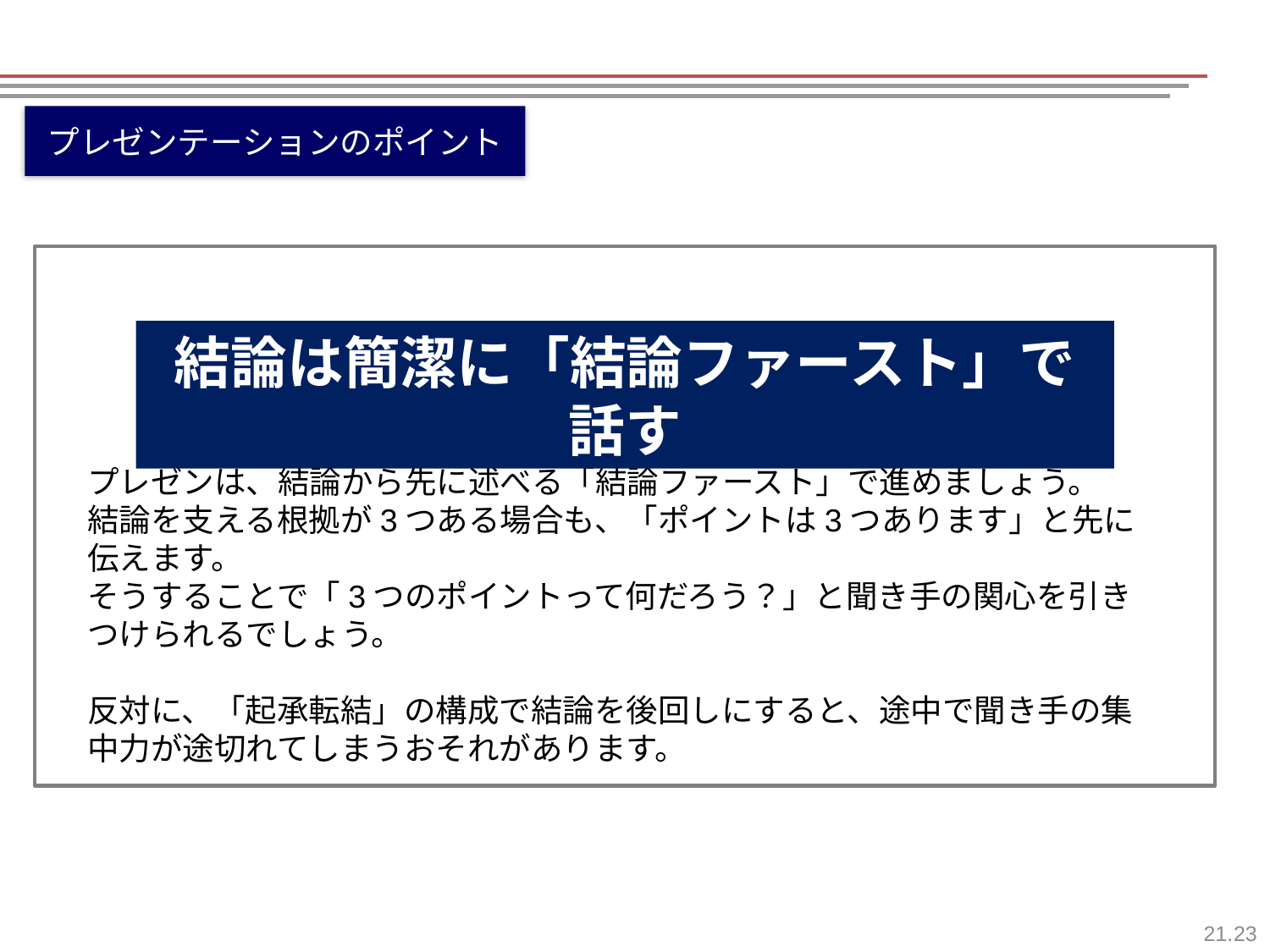

プレゼンテーションのポイント

結論は簡潔に「結論ファースト」で話す
プレゼンは、結論から先に述べる「結論ファースト」で進めましょう。
結論を支える根拠が3つある場合も、「ポイントは3つあります」と先に伝えます。
そうすることで「3つのポイントって何だろう？」と聞き手の関心を引きつけられるでしょう。

反対に、「起承転結」の構成で結論を後回しにすると、途中で聞き手の集中力が途切れてしまうおそれがあります。
23